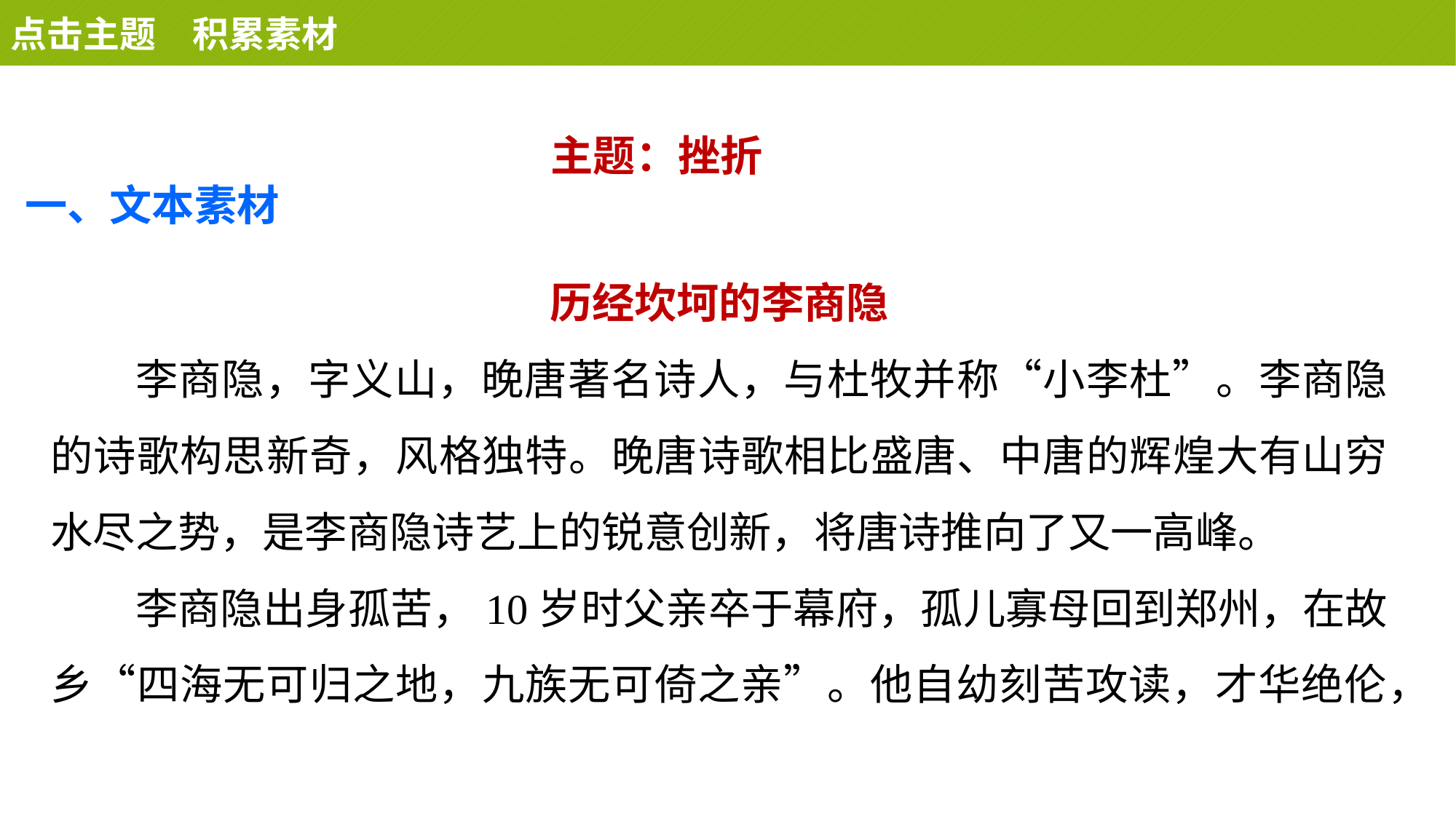

点击主题　积累素材
主题：挫折
一、文本素材
历经坎坷的李商隐
李商隐，字义山，晚唐著名诗人，与杜牧并称“小李杜”。李商隐的诗歌构思新奇，风格独特。晚唐诗歌相比盛唐、中唐的辉煌大有山穷水尽之势，是李商隐诗艺上的锐意创新，将唐诗推向了又一高峰。
李商隐出身孤苦，10岁时父亲卒于幕府，孤儿寡母回到郑州，在故乡“四海无可归之地，九族无可倚之亲”。他自幼刻苦攻读，才华绝伦，